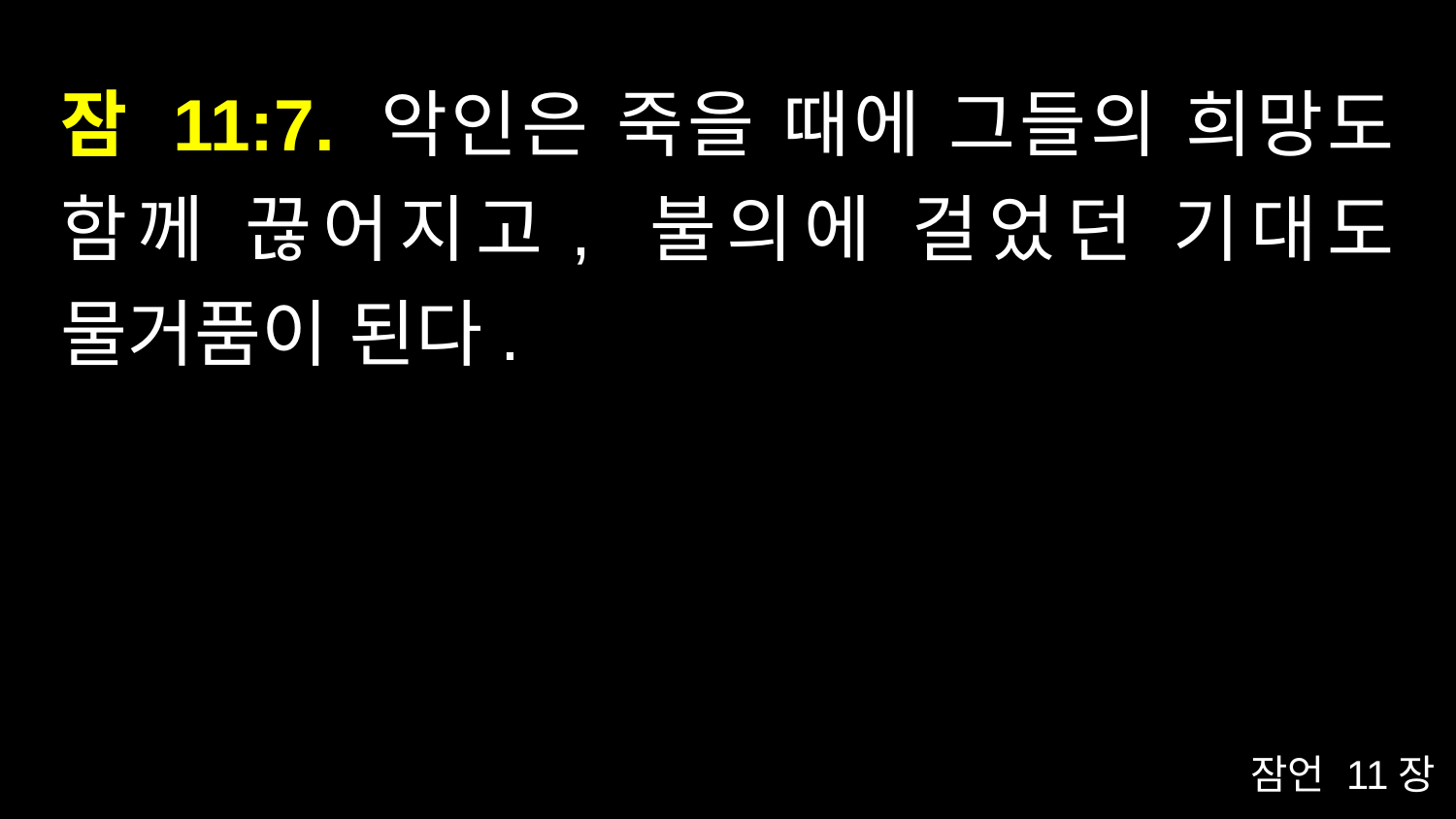

# 잠 11:7. 악인은 죽을 때에 그들의 희망도 함께 끊어지고, 불의에 걸었던 기대도 물거품이 된다.
잠언 11장